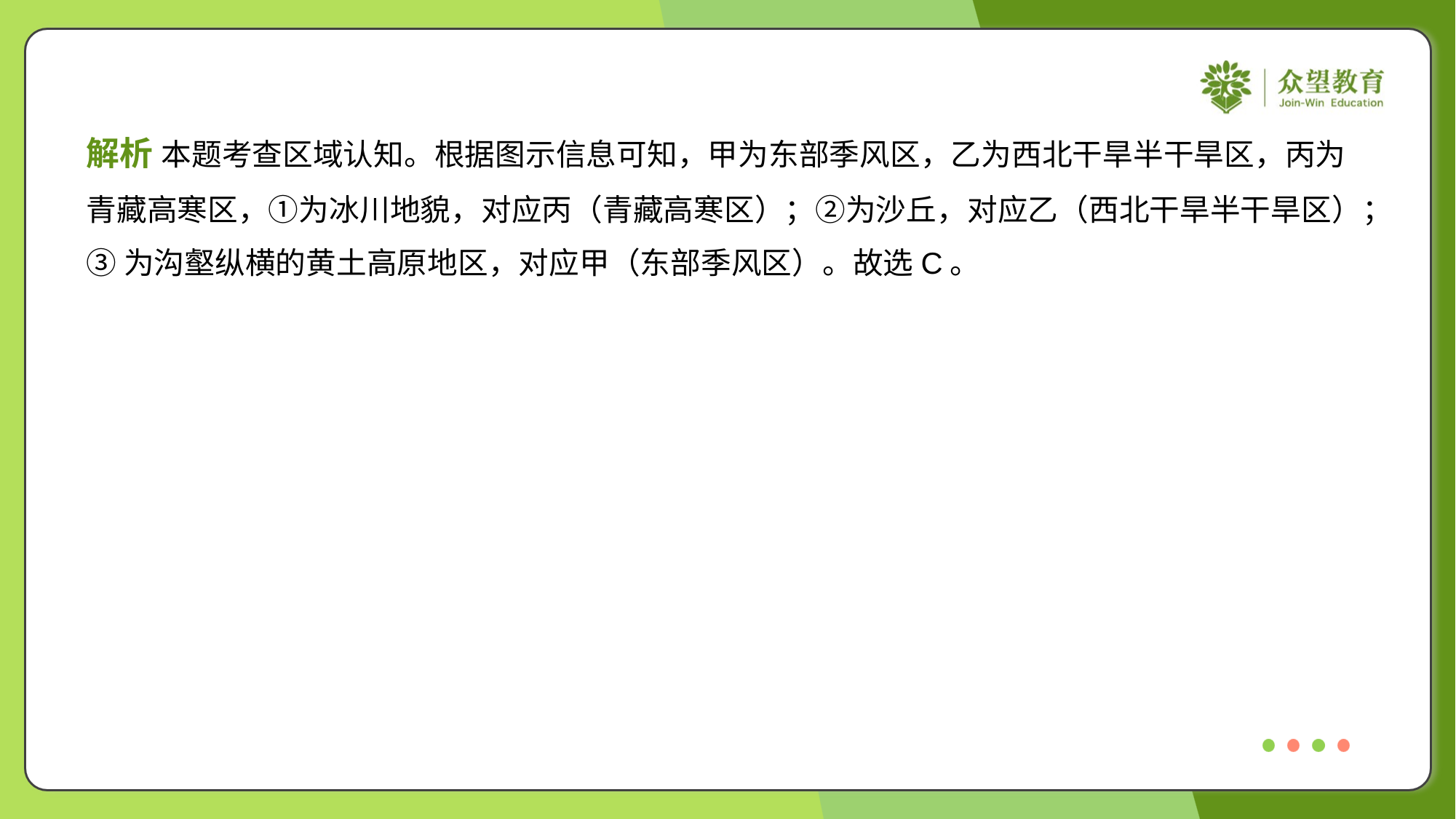

解析 本题考查区域认知。根据图示信息可知，甲为东部季风区，乙为西北干旱半干旱区，丙为
青藏高寒区，①为冰川地貌，对应丙（青藏高寒区）；②为沙丘，对应乙（西北干旱半干旱区）；
③为沟壑纵横的黄土高原地区，对应甲（东部季风区）。故选C。